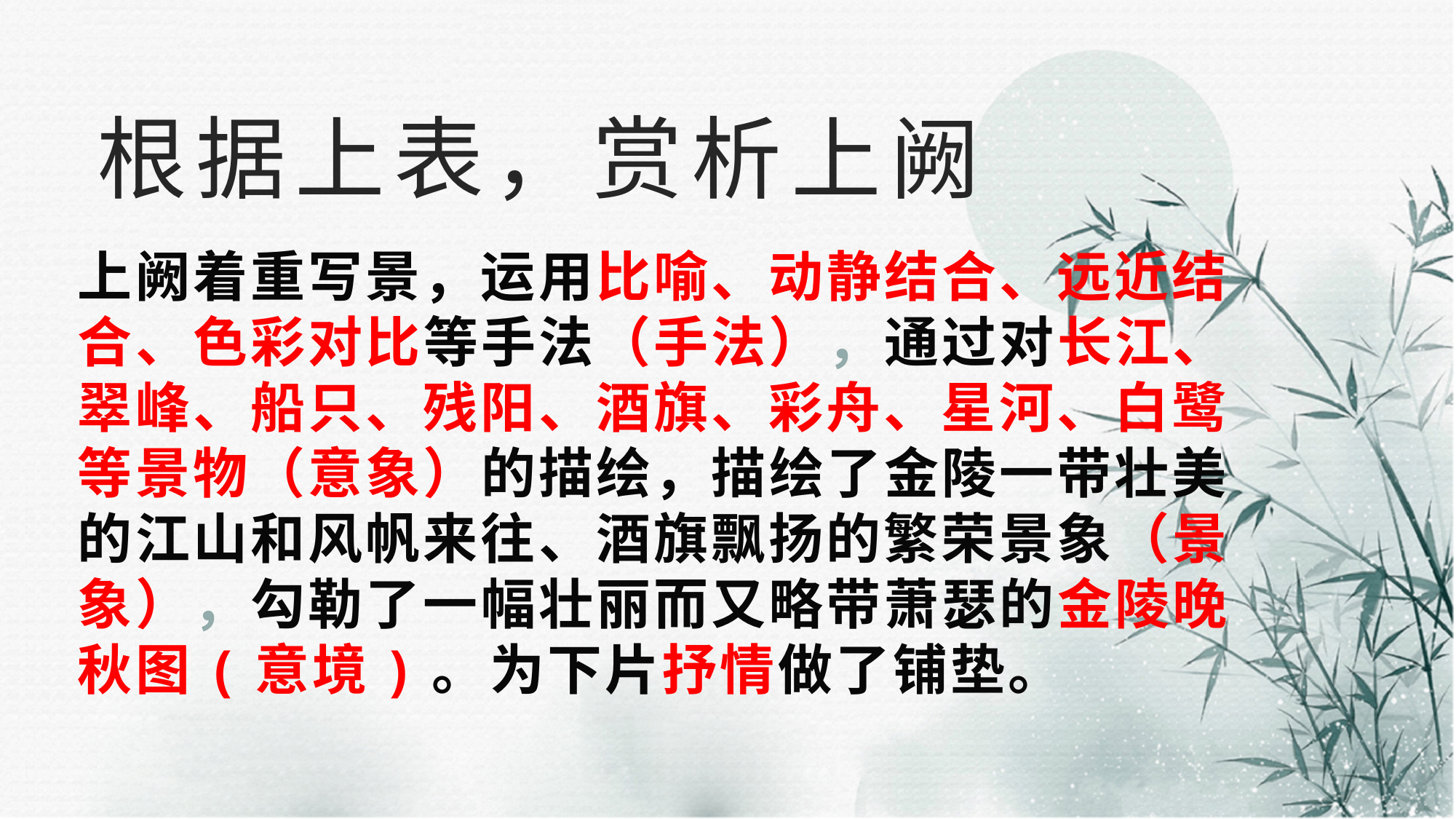

# 根据上表，赏析上阙
上阙着重写景，运用比喻、动静结合、远近结合、色彩对比等手法（手法），通过对长江、翠峰、船只、残阳、酒旗、彩舟、星河、白鹭等景物（意象）的描绘，描绘了金陵一带壮美的江山和风帆来往、酒旗飘扬的繁荣景象（景象），勾勒了一幅壮丽而又略带萧瑟的金陵晚秋图(意境)。为下片抒情做了铺垫。